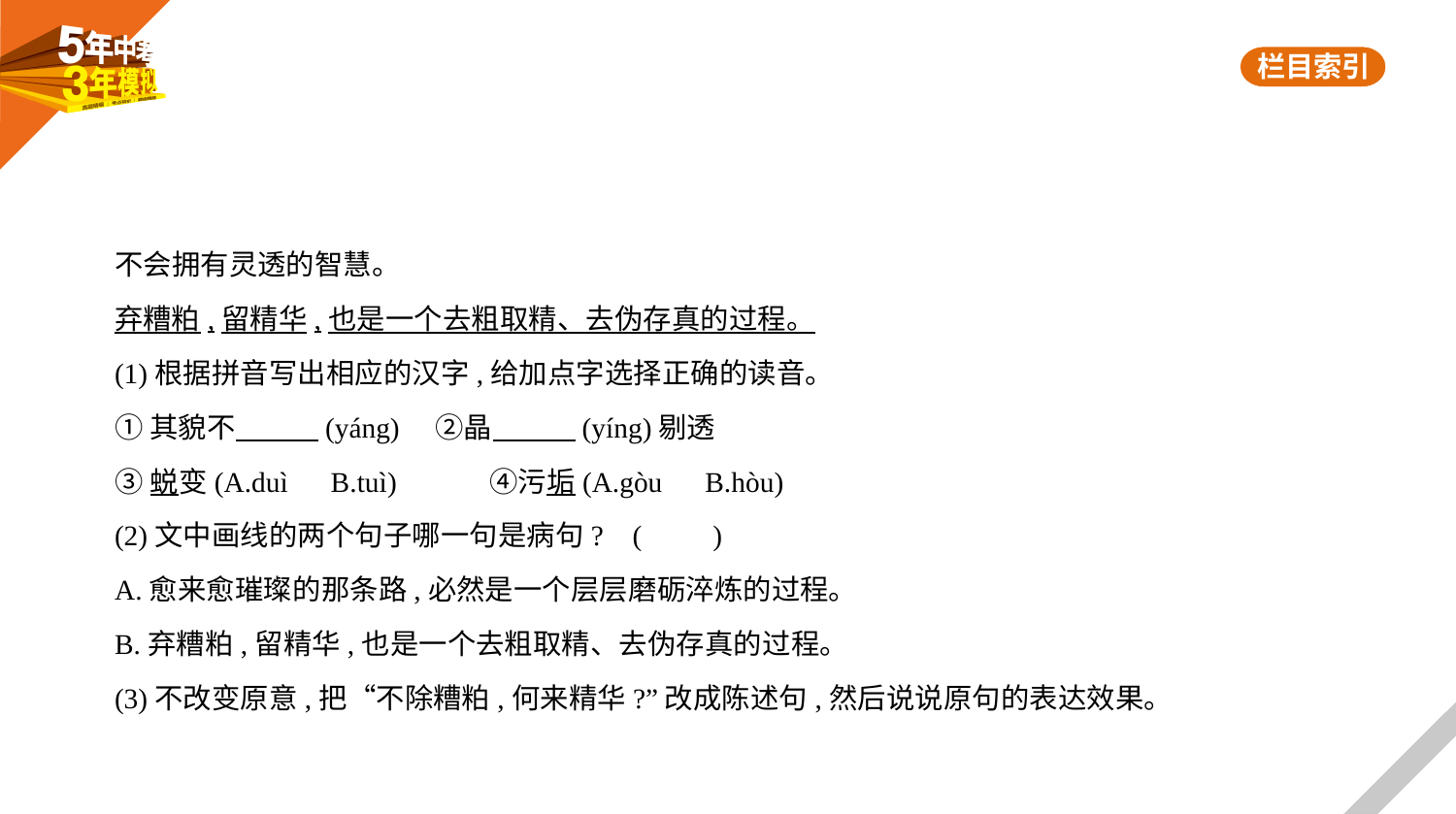

不会拥有灵透的智慧。
弃糟粕,留精华,也是一个去粗取精、去伪存真的过程。
(1)根据拼音写出相应的汉字,给加点字选择正确的读音。
①其貌不　　    (yáng)　②晶　　    (yíng)剔透
③蜕变(A.duì　B.tuì)　　　④污垢(A.gòu　B.hòu)
(2)文中画线的两个句子哪一句是病句? (　　)
A.愈来愈璀璨的那条路,必然是一个层层磨砺淬炼的过程。
B.弃糟粕,留精华,也是一个去粗取精、去伪存真的过程。
(3)不改变原意,把“不除糟粕,何来精华?”改成陈述句,然后说说原句的表达效果。